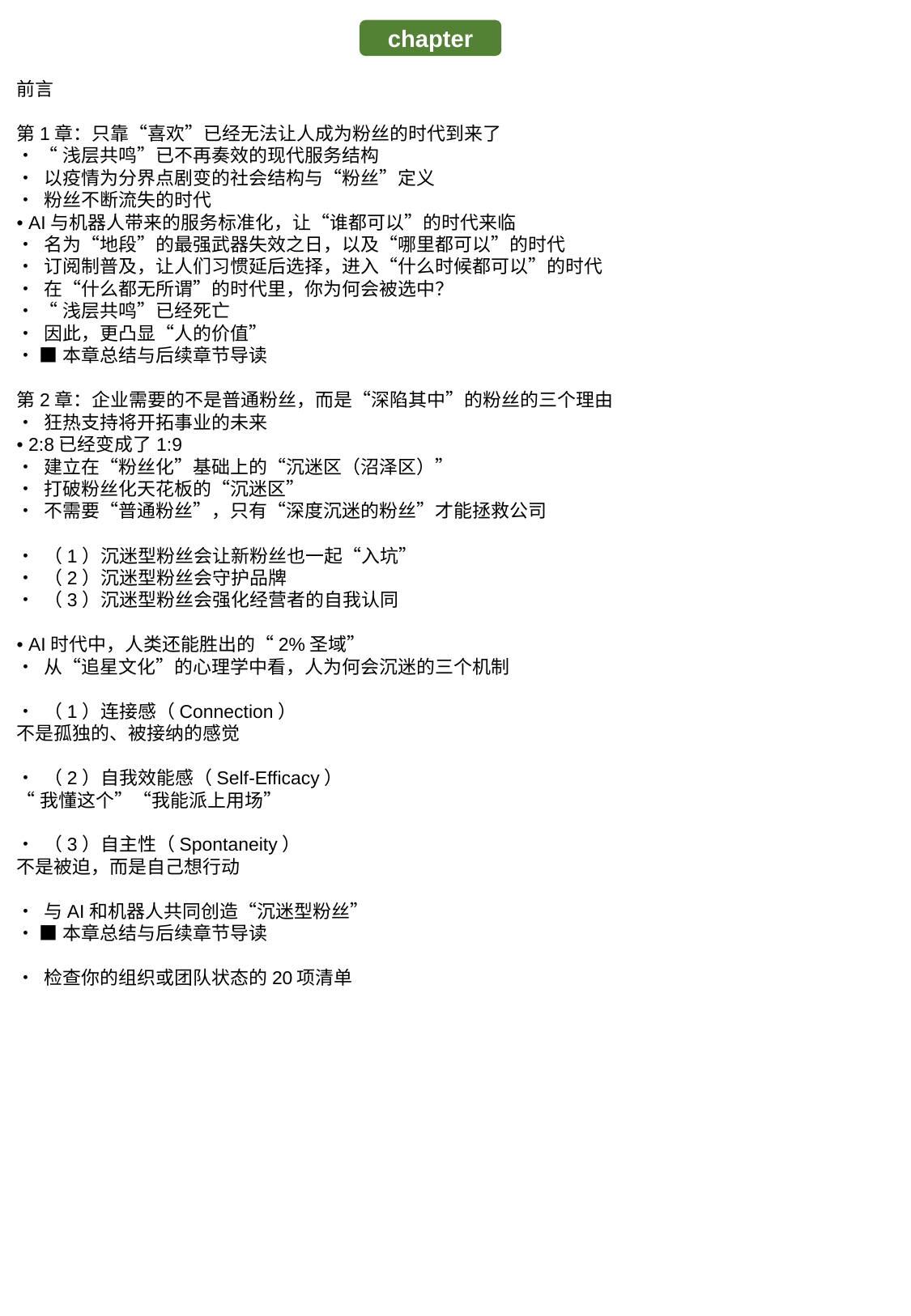

chapter
前言

第1章：只靠“喜欢”已经无法让人成为粉丝的时代到来了
• “浅层共鸣”已不再奏效的现代服务结构
• 以疫情为分界点剧变的社会结构与“粉丝”定义
• 粉丝不断流失的时代
• AI与机器人带来的服务标准化，让“谁都可以”的时代来临
• 名为“地段”的最强武器失效之日，以及“哪里都可以”的时代
• 订阅制普及，让人们习惯延后选择，进入“什么时候都可以”的时代
• 在“什么都无所谓”的时代里，你为何会被选中？
• “浅层共鸣”已经死亡
• 因此，更凸显“人的价值”
• ■本章总结与后续章节导读

第2章：企业需要的不是普通粉丝，而是“深陷其中”的粉丝的三个理由
• 狂热支持将开拓事业的未来
• 2:8已经变成了1:9
• 建立在“粉丝化”基础上的“沉迷区（沼泽区）”
• 打破粉丝化天花板的“沉迷区”
• 不需要“普通粉丝”，只有“深度沉迷的粉丝”才能拯救公司

• （1）沉迷型粉丝会让新粉丝也一起“入坑”
• （2）沉迷型粉丝会守护品牌
• （3）沉迷型粉丝会强化经营者的自我认同

• AI时代中，人类还能胜出的“2%圣域”
• 从“追星文化”的心理学中看，人为何会沉迷的三个机制

• （1）连接感（Connection）
不是孤独的、被接纳的感觉

• （2）自我效能感（Self-Efficacy）
“我懂这个”“我能派上用场”

• （3）自主性（Spontaneity）
不是被迫，而是自己想行动

• 与AI和机器人共同创造“沉迷型粉丝”
• ■本章总结与后续章节导读

• 检查你的组织或团队状态的20项清单